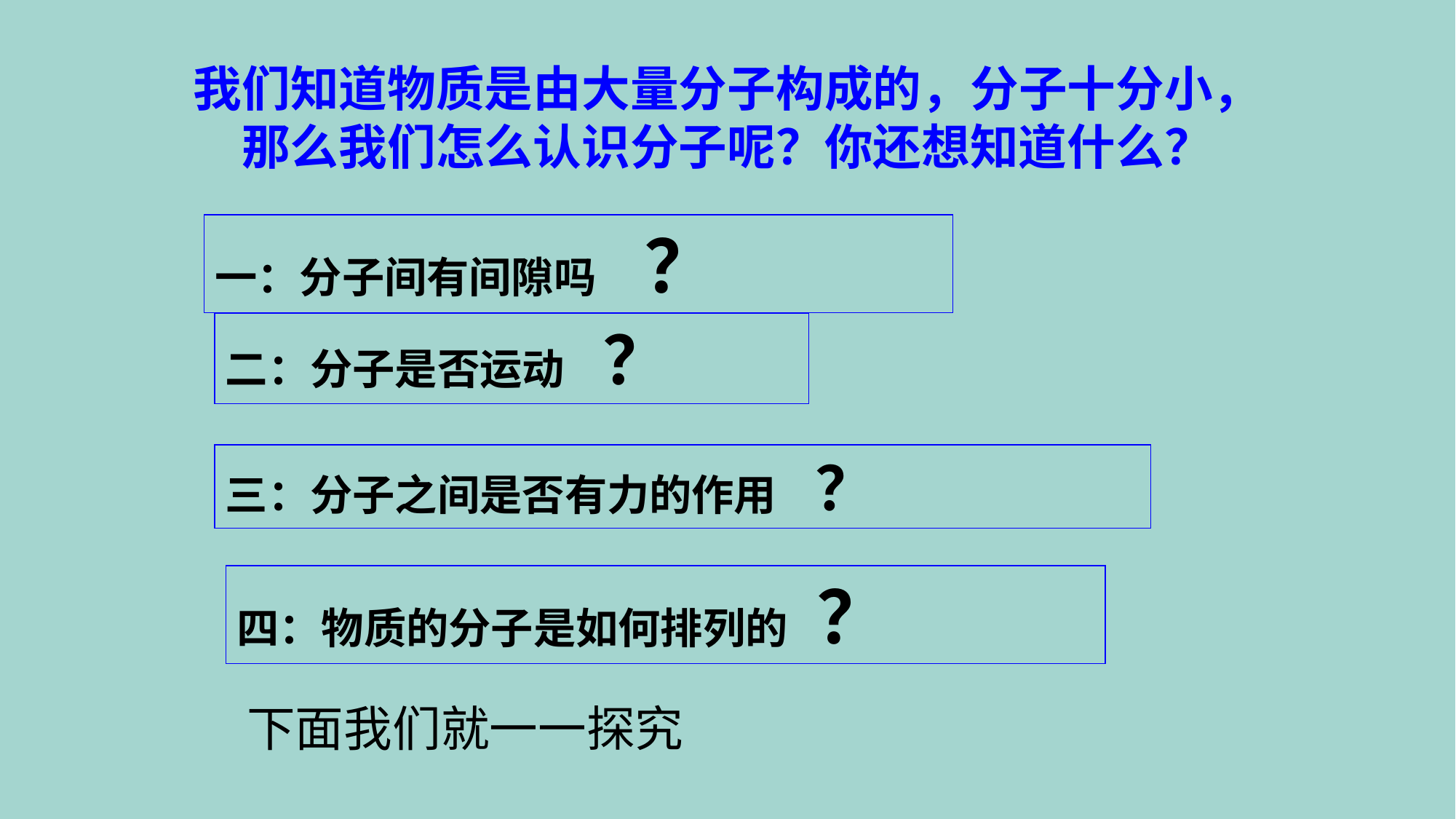

我们知道物质是由大量分子构成的，分子十分小，
那么我们怎么认识分子呢？你还想知道什么？

一：分子间有间隙吗     ？
二：分子是否运动    ？
三：分子之间是否有力的作用    ？
四：物质的分子是如何排列的   ？
下面我们就一一探究